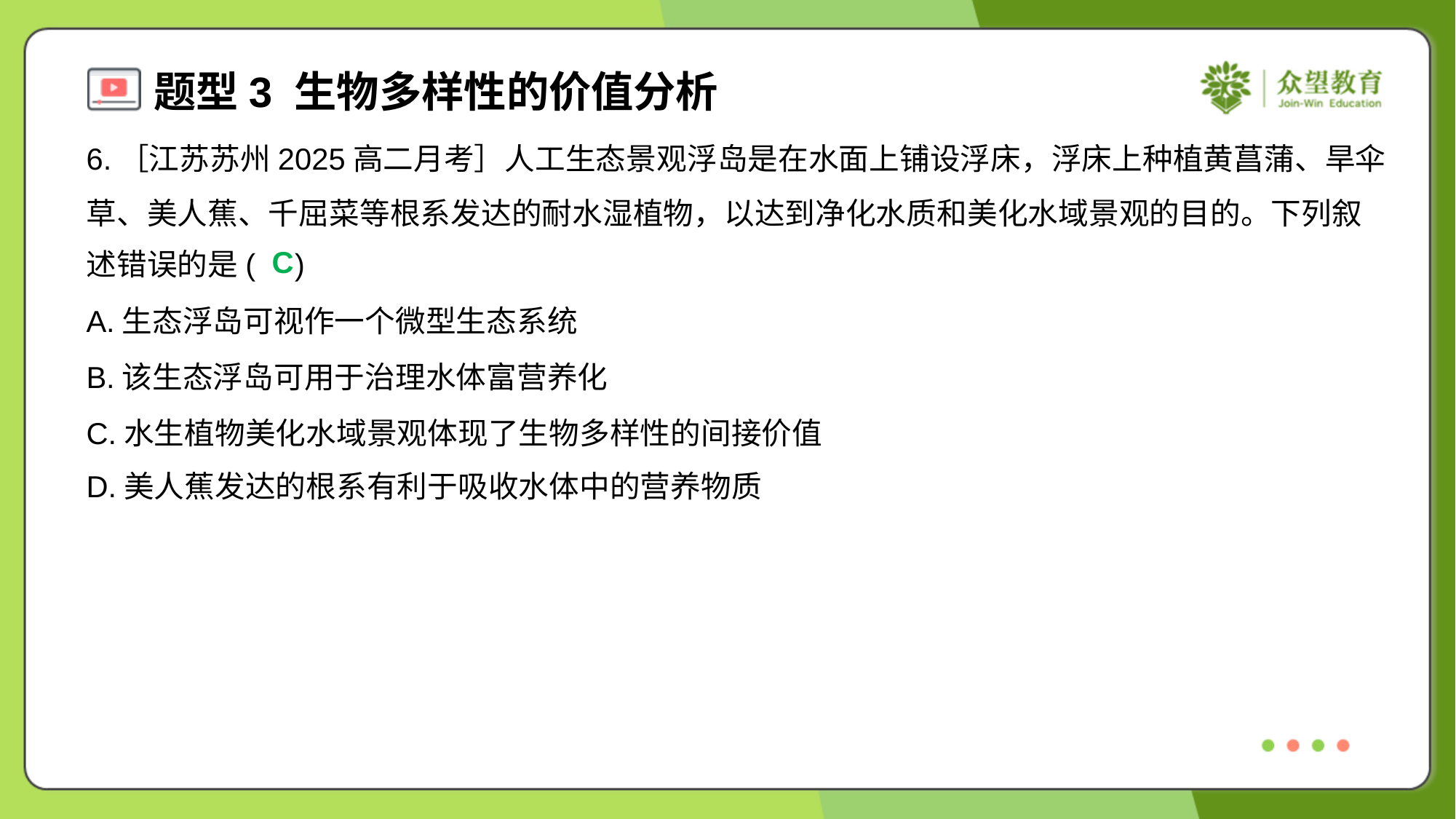

6.［江苏苏州2025高二月考］人工生态景观浮岛是在水面上铺设浮床，浮床上种植黄菖蒲、旱伞
草、美人蕉、千屈菜等根系发达的耐水湿植物，以达到净化水质和美化水域景观的目的。下列叙
述错误的是(     )
C
A.生态浮岛可视作一个微型生态系统
B.该生态浮岛可用于治理水体富营养化
C.水生植物美化水域景观体现了生物多样性的间接价值
D.美人蕉发达的根系有利于吸收水体中的营养物质